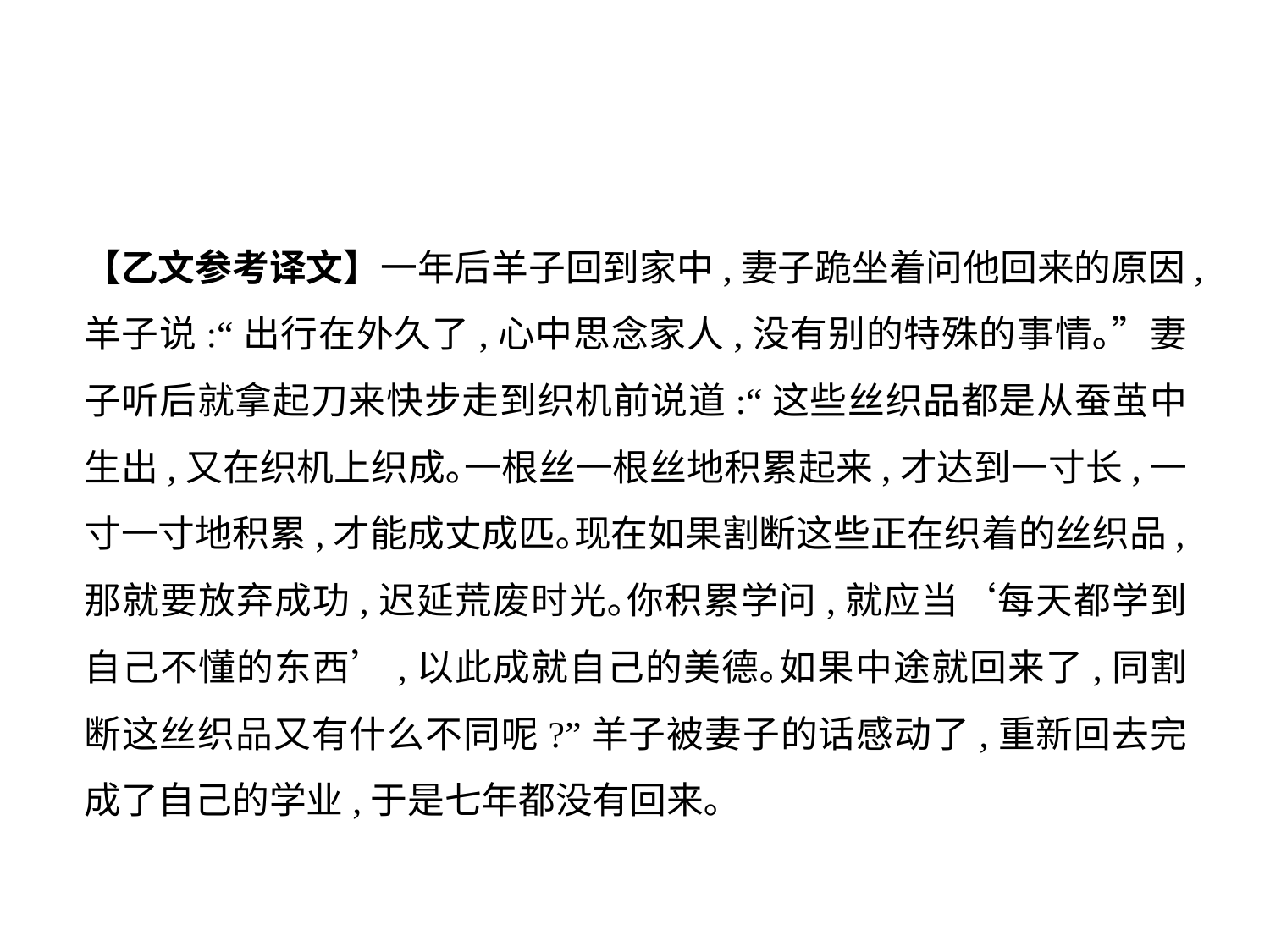

【乙文参考译文】一年后羊子回到家中,妻子跪坐着问他回来的原因,羊子说:“出行在外久了,心中思念家人,没有别的特殊的事情｡”妻子听后就拿起刀来快步走到织机前说道:“这些丝织品都是从蚕茧中生出,又在织机上织成｡一根丝一根丝地积累起来,才达到一寸长,一寸一寸地积累,才能成丈成匹｡现在如果割断这些正在织着的丝织品,那就要放弃成功,迟延荒废时光｡你积累学问,就应当‘每天都学到自己不懂的东西’,以此成就自己的美德｡如果中途就回来了,同割断这丝织品又有什么不同呢?”羊子被妻子的话感动了,重新回去完成了自己的学业,于是七年都没有回来｡